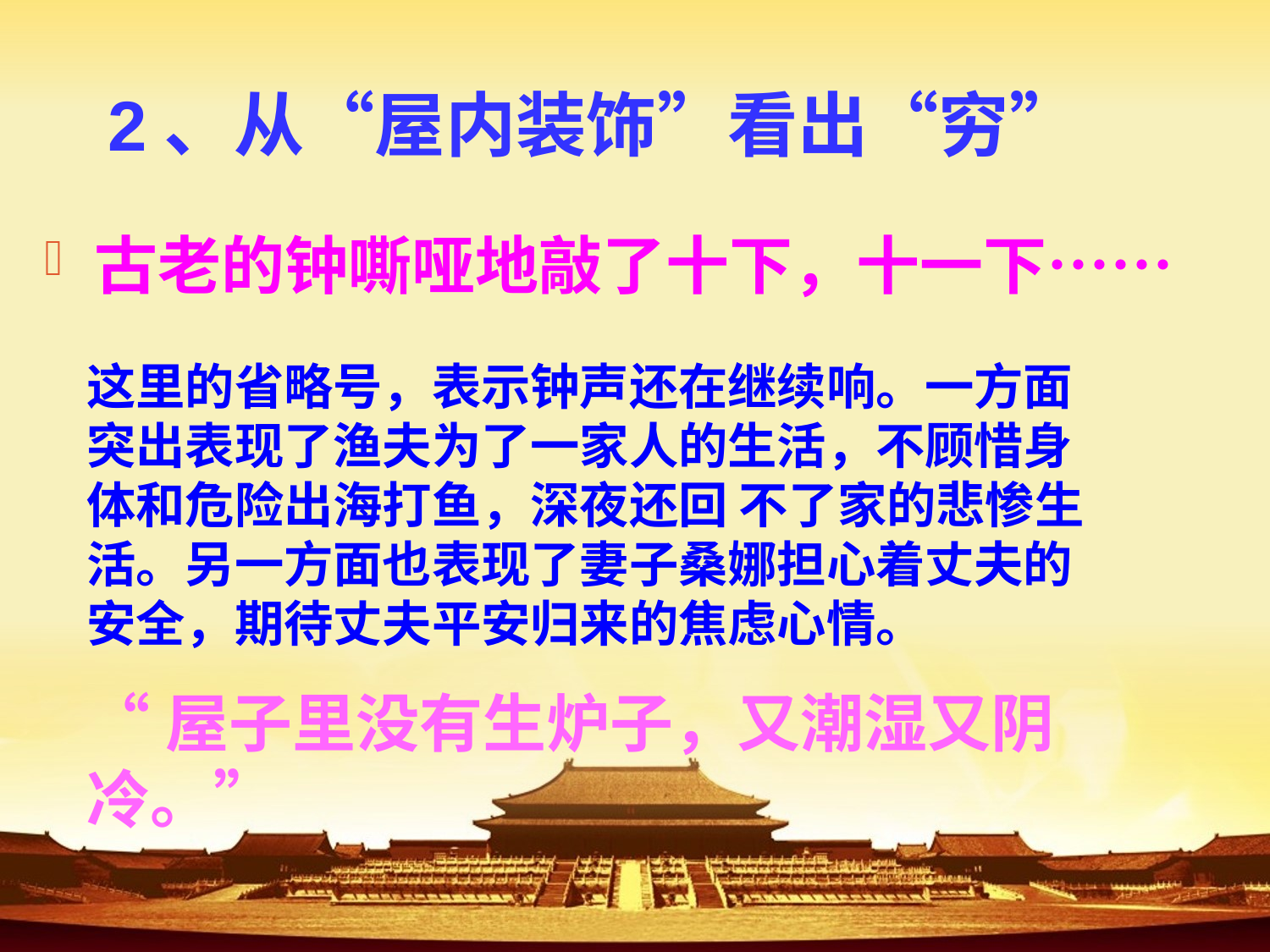

2、从“屋内装饰”看出“穷”
古老的钟嘶哑地敲了十下，十一下……
这里的省略号，表示钟声还在继续响。一方面突出表现了渔夫为了一家人的生活，不顾惜身体和危险出海打鱼，深夜还回 不了家的悲惨生活。另一方面也表现了妻子桑娜担心着丈夫的安全，期待丈夫平安归来的焦虑心情。
“屋子里没有生炉子，又潮湿又阴冷。”